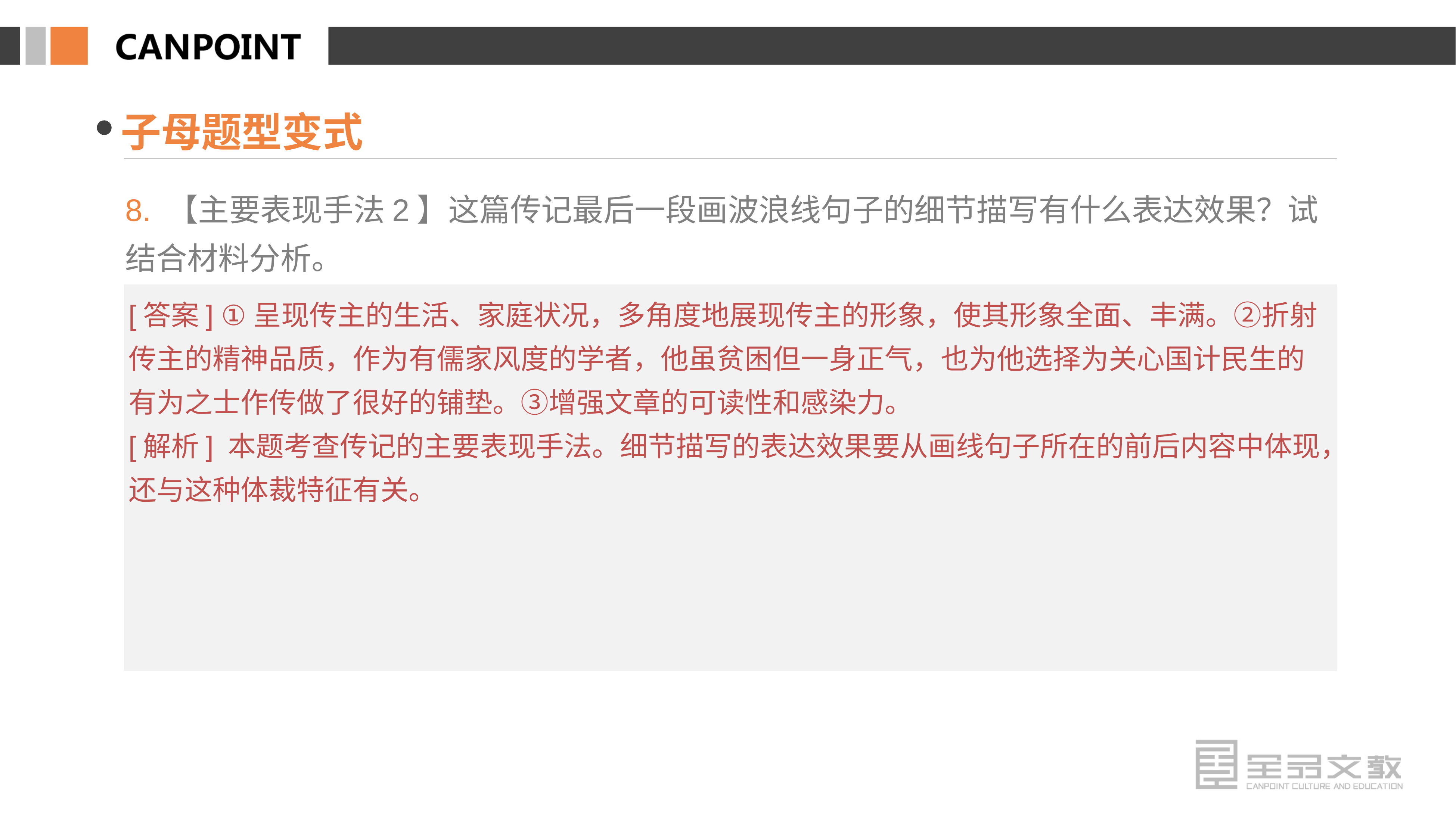

子母题型变式

8. 【主要表现手法2】这篇传记最后一段画波浪线句子的细节描写有什么表达效果？试结合材料分析。

[答案] ①呈现传主的生活、家庭状况，多角度地展现传主的形象，使其形象全面、丰满。②折射传主的精神品质，作为有儒家风度的学者，他虽贫困但一身正气，也为他选择为关心国计民生的有为之士作传做了很好的铺垫。③增强文章的可读性和感染力。
[解析] 本题考查传记的主要表现手法。细节描写的表达效果要从画线句子所在的前后内容中体现，还与这种体裁特征有关。